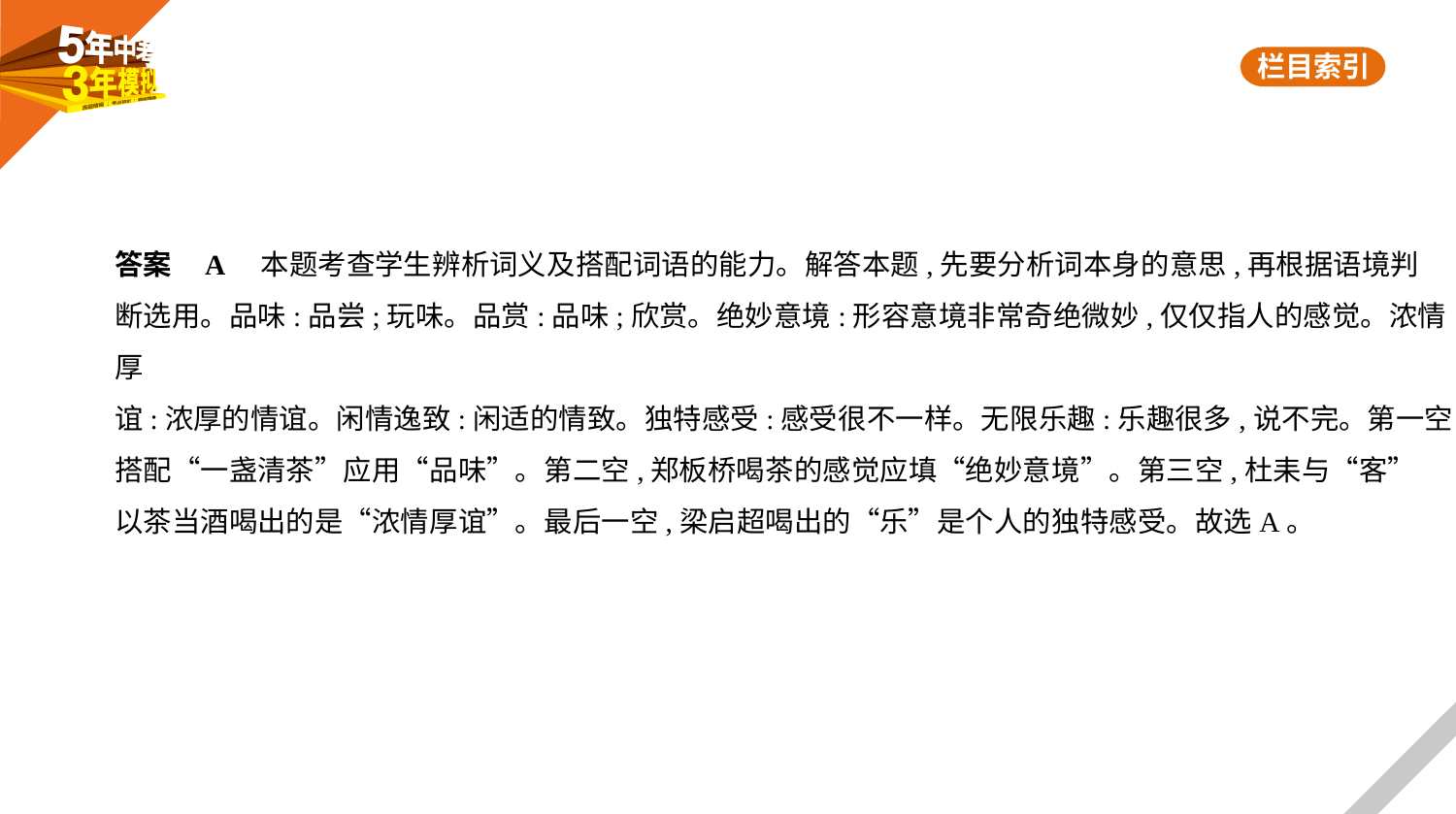

答案    A　本题考查学生辨析词义及搭配词语的能力。解答本题,先要分析词本身的意思,再根据语境判
断选用。品味:品尝;玩味。品赏:品味;欣赏。绝妙意境:形容意境非常奇绝微妙,仅仅指人的感觉。浓情厚
谊:浓厚的情谊。闲情逸致:闲适的情致。独特感受:感受很不一样。无限乐趣:乐趣很多,说不完。第一空,
搭配“一盏清茶”应用“品味”。第二空,郑板桥喝茶的感觉应填“绝妙意境”。第三空,杜耒与“客”
以茶当酒喝出的是“浓情厚谊”。最后一空,梁启超喝出的“乐”是个人的独特感受。故选A。